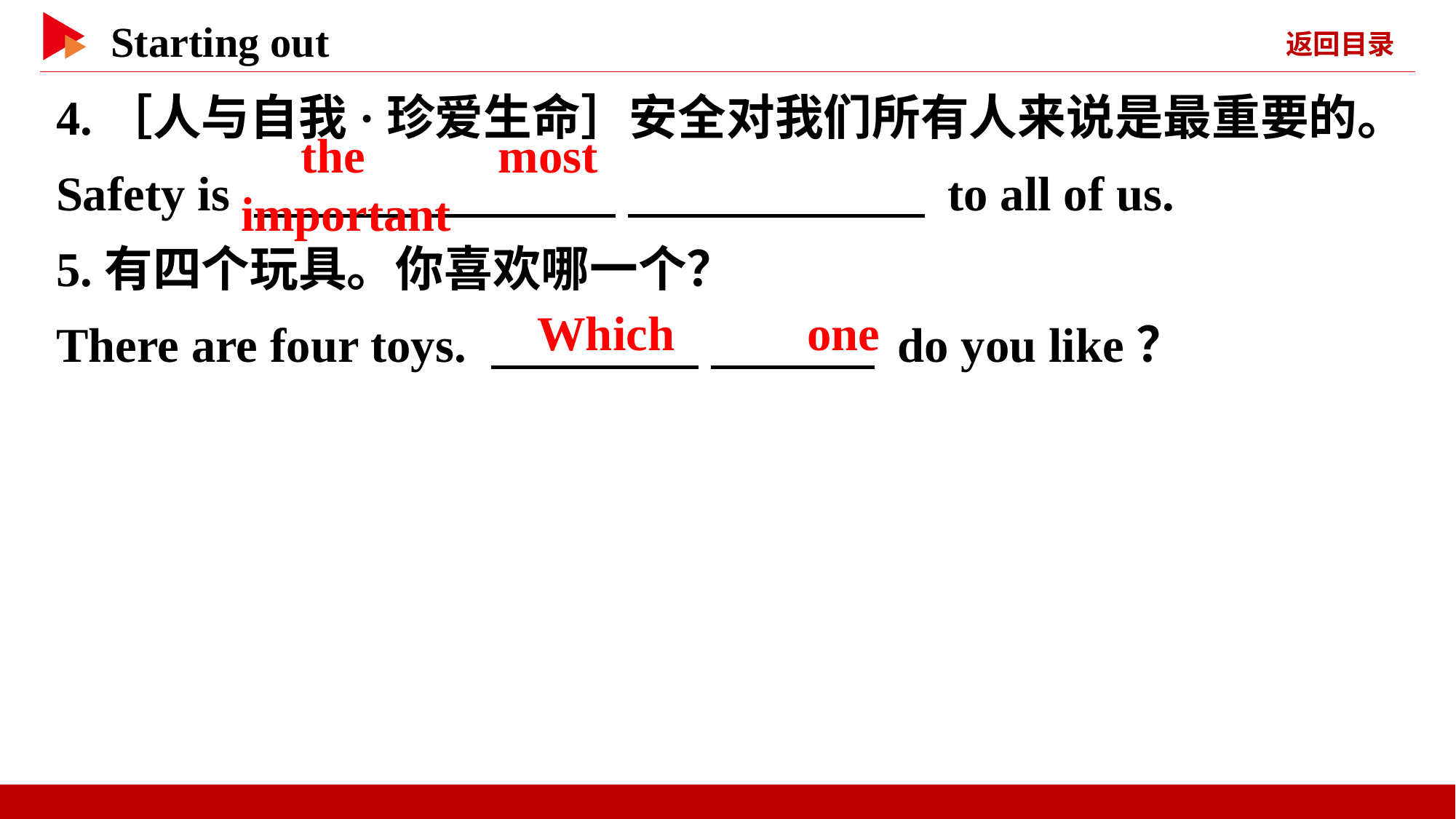

4.［人与自我·珍爱生命］安全对我们所有人来说是最重要的。
Safety is 　      　 　        　 　                  　 to all of us.
5.有四个玩具。你喜欢哪一个？
There are four toys. 　          　 　      　 do you like？
　the　 　most　 　important
　Which　 　one